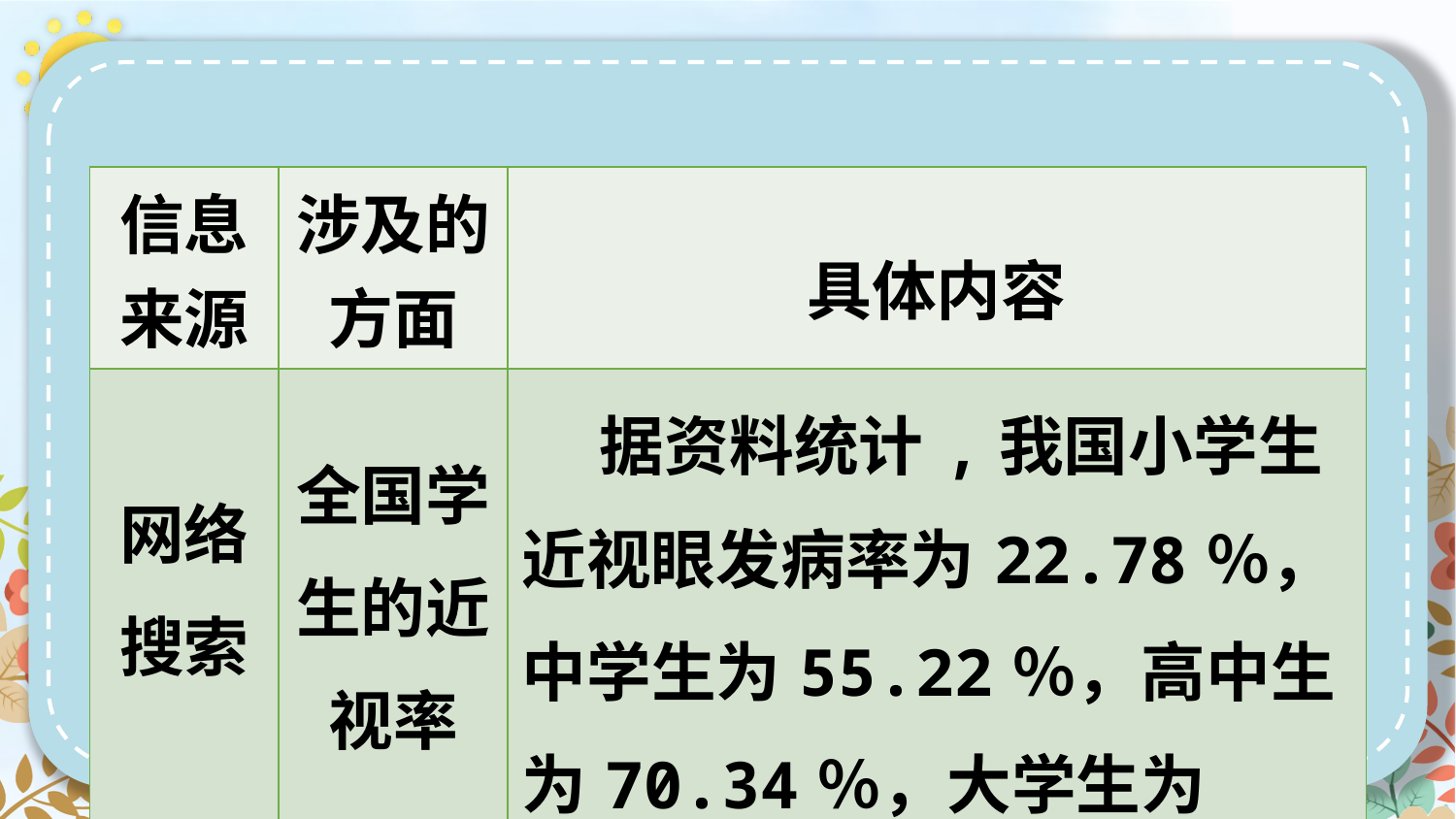

| 信息来源 | 涉及的方面 | 具体内容 |
| --- | --- | --- |
| 网络搜索 | 全国学生的近视率 | 据资料统计,我国小学生近视眼发病率为22.78％，中学生为55.22％，高中生为70.34％，大学生为76.74％。 |